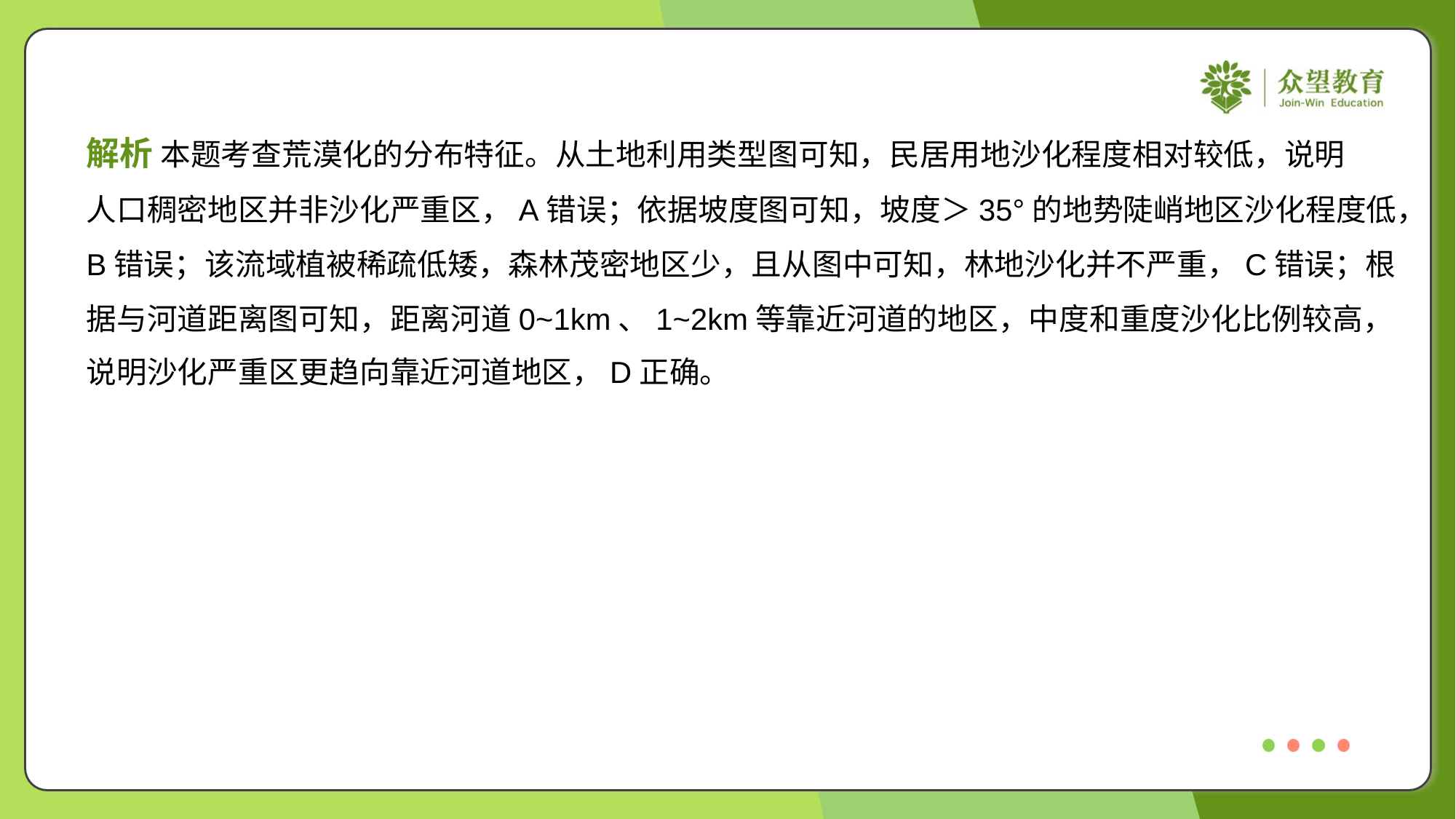

解析 本题考查荒漠化的分布特征。从土地利用类型图可知，民居用地沙化程度相对较低，说明
人口稠密地区并非沙化严重区，A错误；依据坡度图可知，坡度＞35°的地势陡峭地区沙化程度低，
B错误；该流域植被稀疏低矮，森林茂密地区少，且从图中可知，林地沙化并不严重，C错误；根
据与河道距离图可知，距离河道0~1km、1~2km等靠近河道的地区，中度和重度沙化比例较高，
说明沙化严重区更趋向靠近河道地区，D正确。